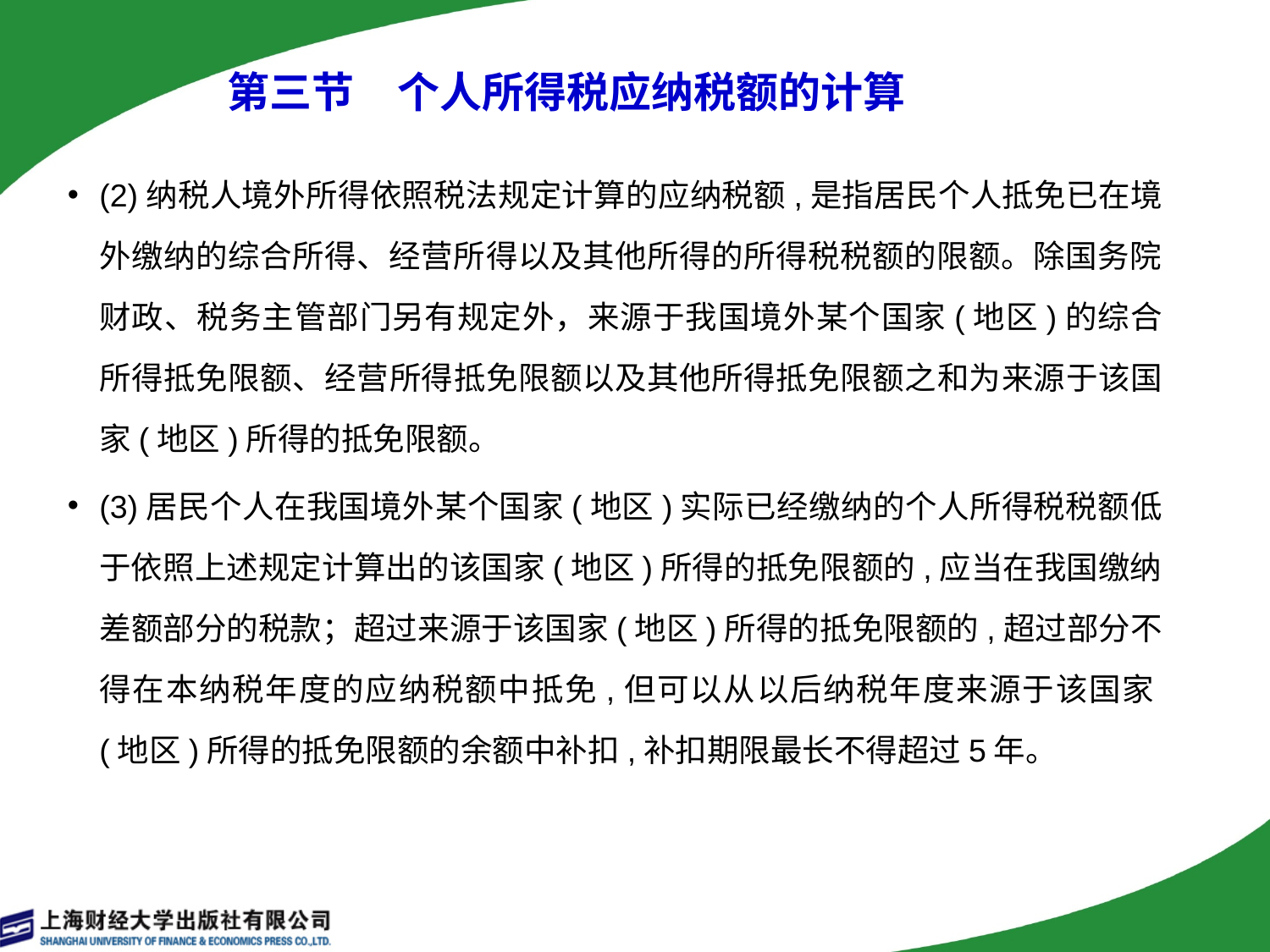

第三节　个人所得税应纳税额的计算
(2)纳税人境外所得依照税法规定计算的应纳税额,是指居民个人抵免已在境外缴纳的综合所得、经营所得以及其他所得的所得税税额的限额。除国务院财政、税务主管部门另有规定外，来源于我国境外某个国家(地区)的综合所得抵免限额、经营所得抵免限额以及其他所得抵免限额之和为来源于该国家(地区)所得的抵免限额。
(3)居民个人在我国境外某个国家(地区)实际已经缴纳的个人所得税税额低于依照上述规定计算出的该国家(地区)所得的抵免限额的,应当在我国缴纳差额部分的税款；超过来源于该国家(地区)所得的抵免限额的,超过部分不得在本纳税年度的应纳税额中抵免,但可以从以后纳税年度来源于该国家(地区)所得的抵免限额的余额中补扣,补扣期限最长不得超过5年。